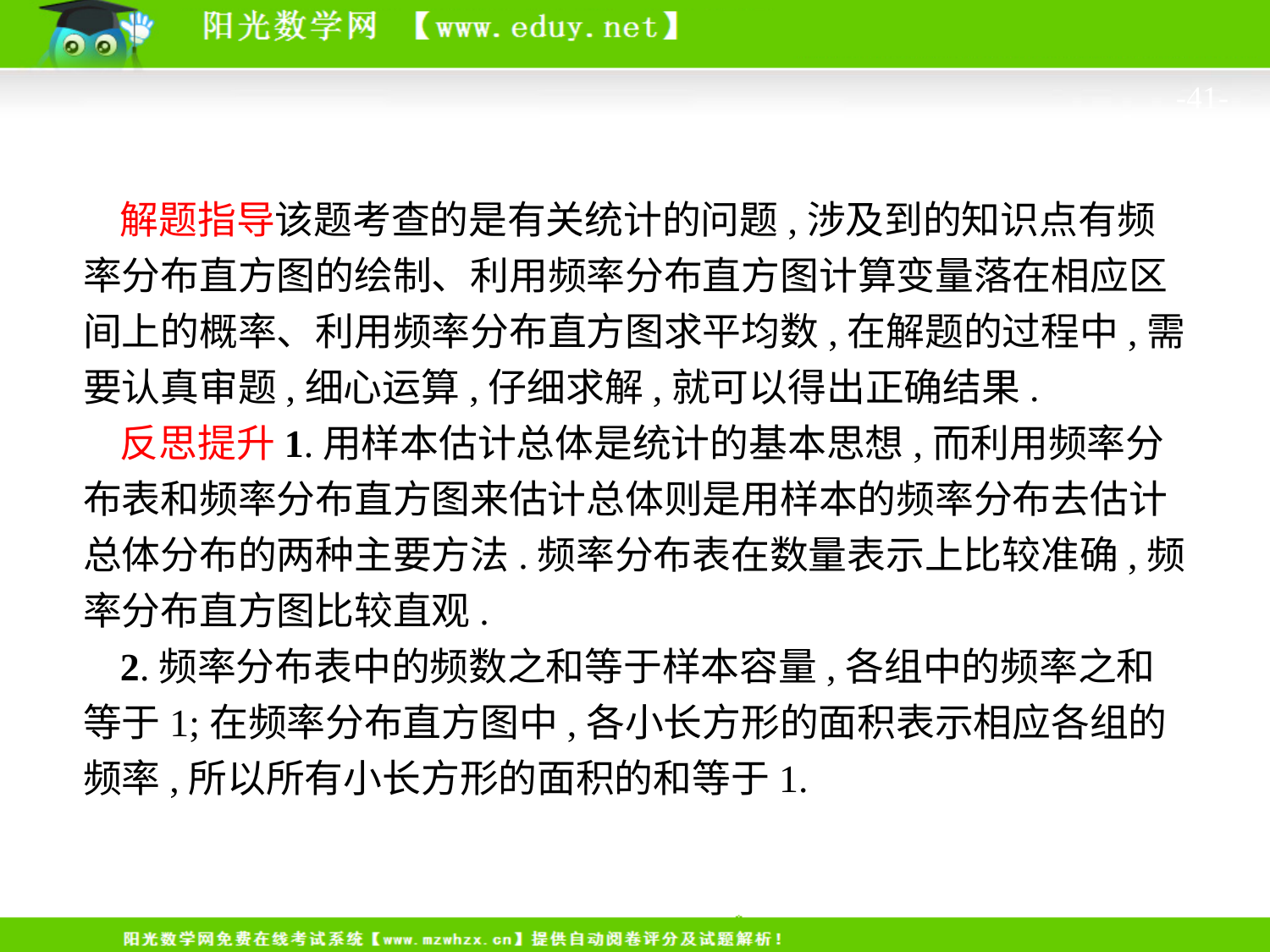

-41-
解题指导该题考查的是有关统计的问题,涉及到的知识点有频率分布直方图的绘制、利用频率分布直方图计算变量落在相应区间上的概率、利用频率分布直方图求平均数,在解题的过程中,需要认真审题,细心运算,仔细求解,就可以得出正确结果.
反思提升1.用样本估计总体是统计的基本思想,而利用频率分布表和频率分布直方图来估计总体则是用样本的频率分布去估计总体分布的两种主要方法.频率分布表在数量表示上比较准确,频率分布直方图比较直观.
2.频率分布表中的频数之和等于样本容量,各组中的频率之和等于1;在频率分布直方图中,各小长方形的面积表示相应各组的频率,所以所有小长方形的面积的和等于1.